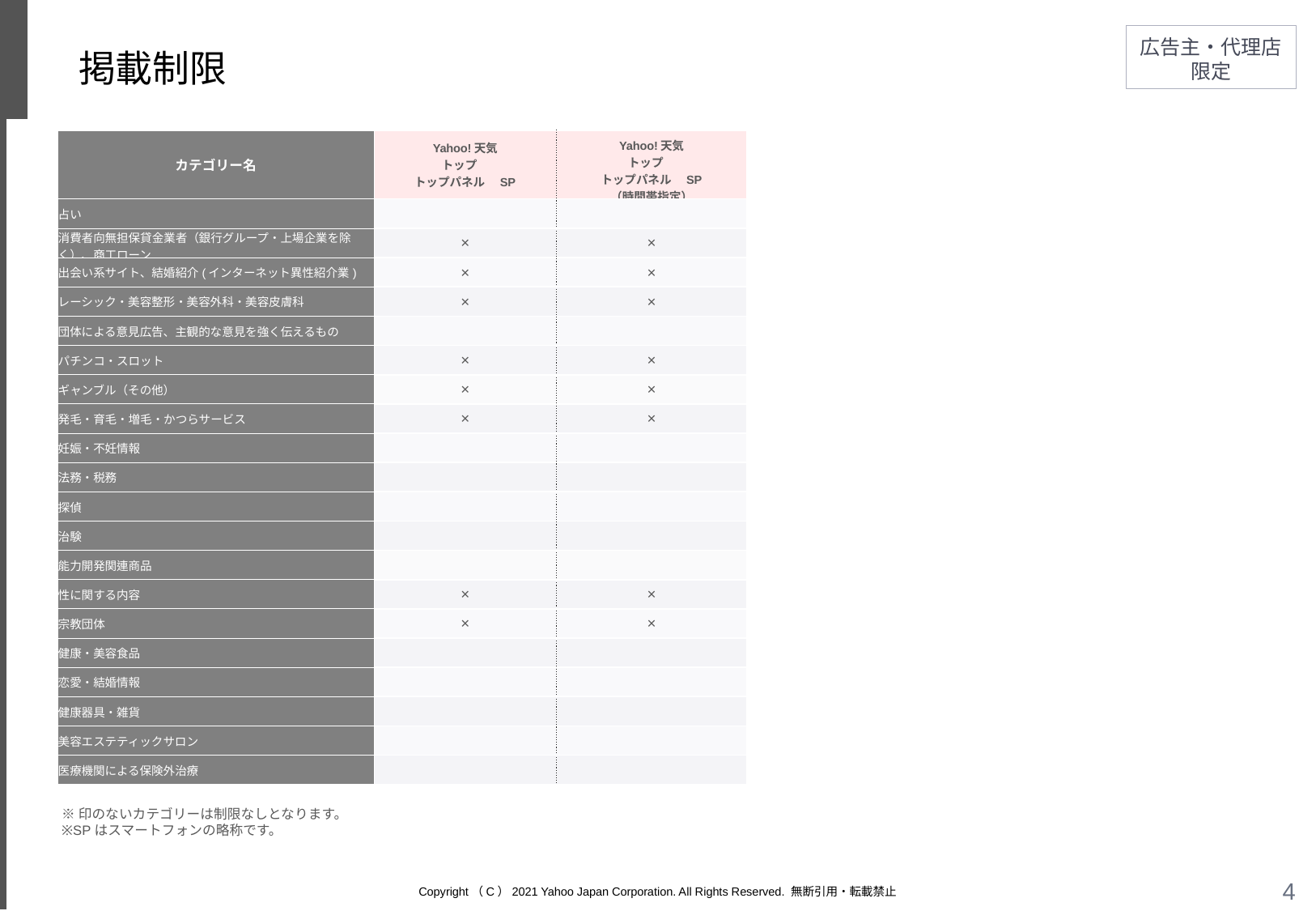

# 掲載制限
| カテゴリー名 | Yahoo!天気 トップ　 トップパネル　SP | Yahoo!天気 トップ　 トップパネル　SP （時間帯指定） |
| --- | --- | --- |
| 占い |  |  |
| 消費者向無担保貸金業者（銀行グループ・上場企業を除く）、商工ローン | × | × |
| 出会い系サイト、結婚紹介(インターネット異性紹介業) | × | × |
| レーシック・美容整形・美容外科・美容皮膚科 | × | × |
| 団体による意見広告、主観的な意見を強く伝えるもの |  |  |
| パチンコ・スロット | × | × |
| ギャンブル（その他） | × | × |
| 発毛・育毛・増毛・かつらサービス | × | × |
| 妊娠・不妊情報 |  |  |
| 法務・税務 |  |  |
| 探偵 |  |  |
| 治験 |  |  |
| 能力開発関連商品 |  |  |
| 性に関する内容 | × | × |
| 宗教団体 | × | × |
| 健康・美容食品 |  |  |
| 恋愛・結婚情報 |  |  |
| 健康器具・雑貨 |  |  |
| 美容エステティックサロン |  |  |
| 医療機関による保険外治療 |  |  |
※印のないカテゴリーは制限なしとなります。
※SPはスマートフォンの略称です。
Copyright（C）2021 Yahoo Japan Corporation. All Rights Reserved. 無断引用・転載禁止